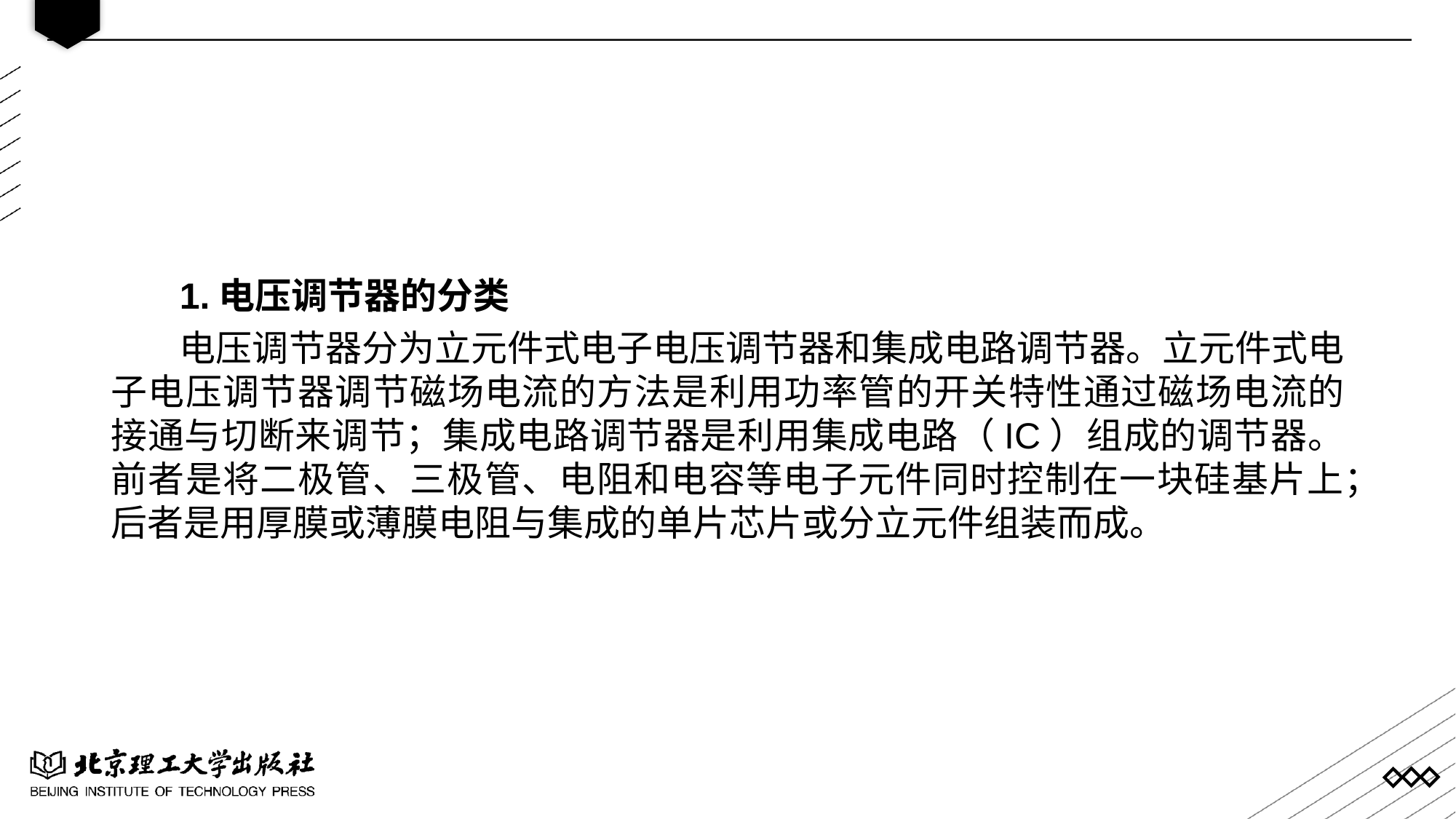

1.电压调节器的分类
电压调节器分为立元件式电子电压调节器和集成电路调节器。立元件式电子电压调节器调节磁场电流的方法是利用功率管的开关特性通过磁场电流的接通与切断来调节；集成电路调节器是利用集成电路（IC）组成的调节器。前者是将二极管、三极管、电阻和电容等电子元件同时控制在一块硅基片上；后者是用厚膜或薄膜电阻与集成的单片芯片或分立元件组装而成。